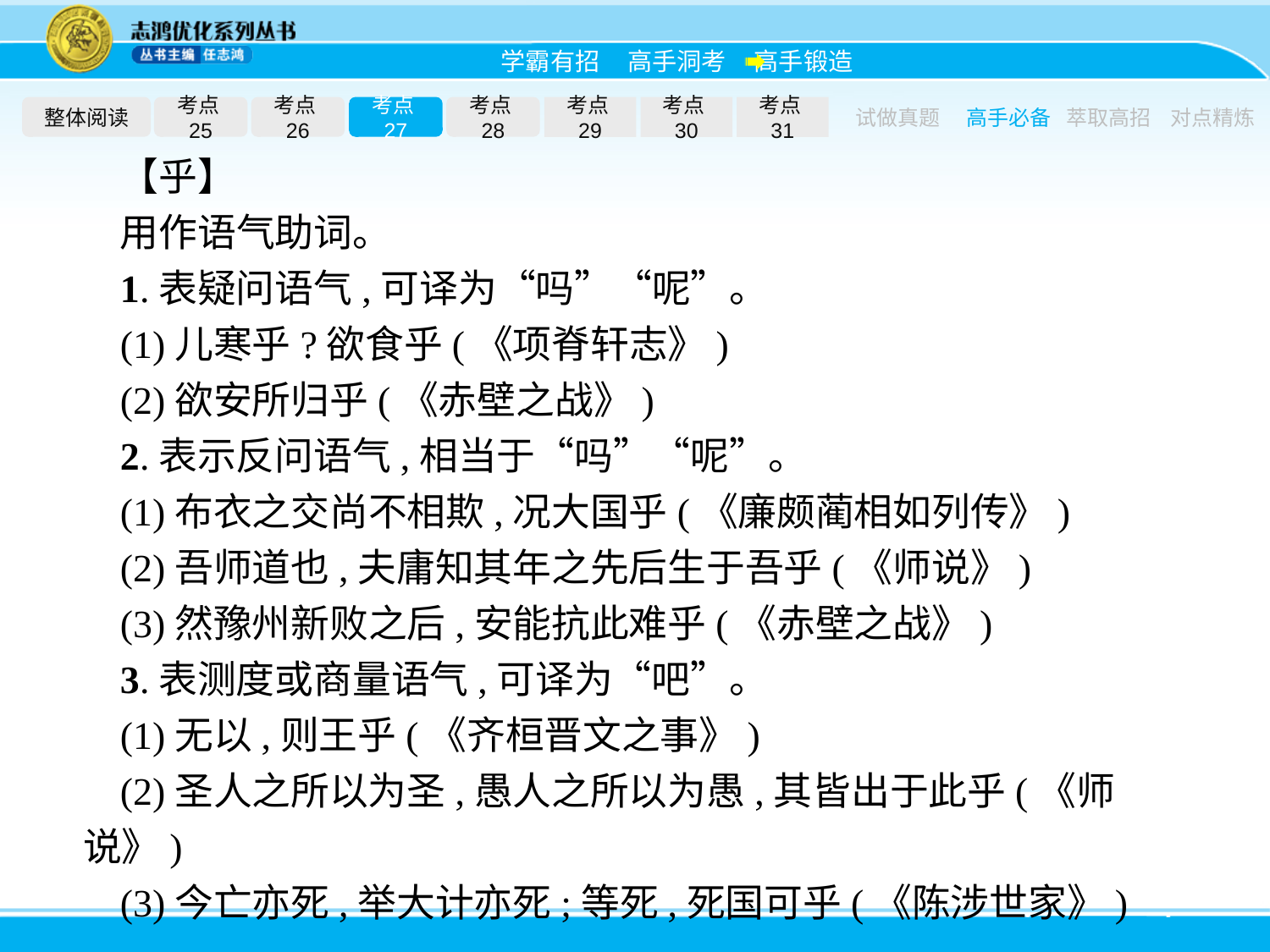

整体阅读
考点25
考点26
考点27
考点28
考点29
考点30
考点31
试做真题
高手必备
萃取高招
对点精炼
【乎】
用作语气助词。
1.表疑问语气,可译为“吗”“呢”。
(1)儿寒乎?欲食乎(《项脊轩志》)
(2)欲安所归乎(《赤壁之战》)
2.表示反问语气,相当于“吗”“呢”。
(1)布衣之交尚不相欺,况大国乎(《廉颇蔺相如列传》)
(2)吾师道也,夫庸知其年之先后生于吾乎(《师说》)
(3)然豫州新败之后,安能抗此难乎(《赤壁之战》)
3.表测度或商量语气,可译为“吧”。
(1)无以,则王乎(《齐桓晋文之事》)
(2)圣人之所以为圣,愚人之所以为愚,其皆出于此乎(《师说》)
(3)今亡亦死,举大计亦死;等死,死国可乎(《陈涉世家》)